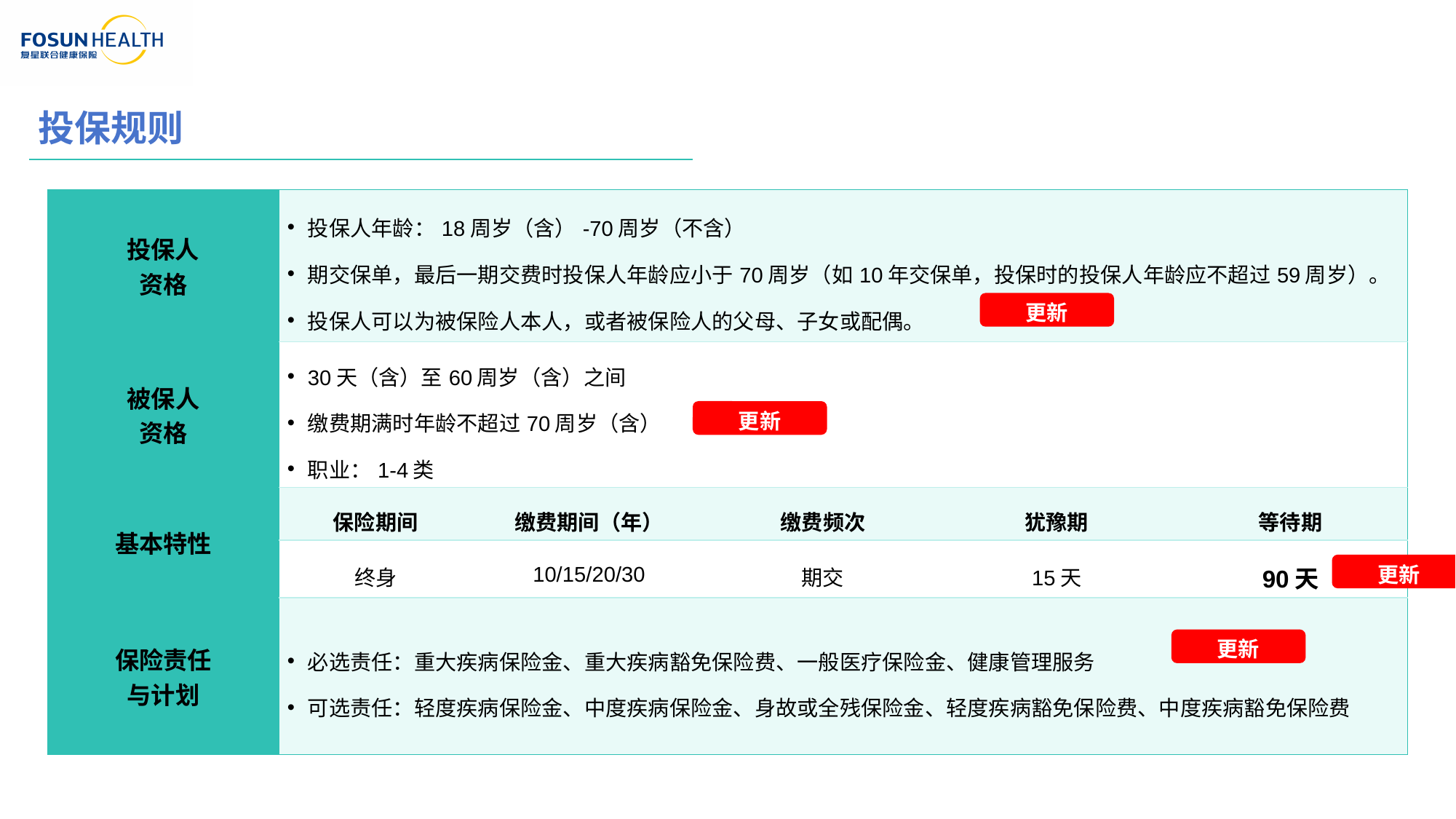

投保规则
| 投保人 资格 | 投保人年龄：18周岁（含）-70周岁（不含） 期交保单，最后一期交费时投保人年龄应小于70周岁（如10年交保单，投保时的投保人年龄应不超过59周岁）。 投保人可以为被保险人本人，或者被保险人的父母、子女或配偶。 |  |  |  |  |
| --- | --- | --- | --- | --- | --- |
| 被保人 资格 | 30天（含）至60周岁（含）之间 缴费期满时年龄不超过70周岁（含） 职业：1-4类 |  |  |  |  |
| 基本特性 | 保险期间 | 缴费期间（年） | 缴费频次 | 犹豫期 | 等待期 |
|  | 终身 | 10/15/20/30 | 期交 | 15天 | 90天 |
| 保险责任 与计划 | 必选责任：重大疾病保险金、重大疾病豁免保险费、一般医疗保险金、健康管理服务 可选责任：轻度疾病保险金、中度疾病保险金、身故或全残保险金、轻度疾病豁免保险费、中度疾病豁免保险费 |  |  |  |  |
更新
更新
更新
更新
27